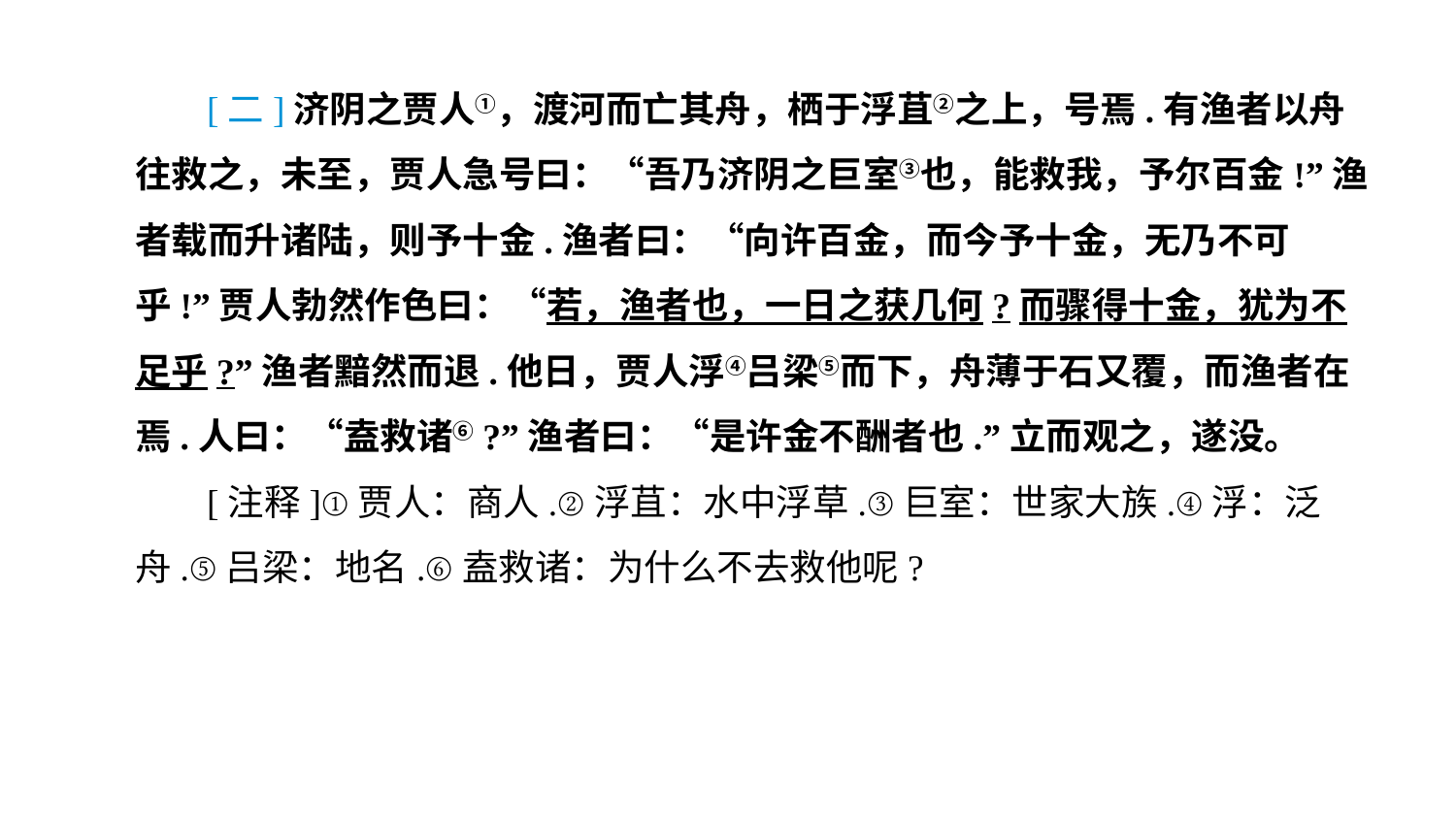

[二]济阴之贾人①，渡河而亡其舟，栖于浮苴②之上，号焉.有渔者以舟往救之，未至，贾人急号曰：“吾乃济阴之巨室③也，能救我，予尔百金!”渔者载而升诸陆，则予十金.渔者曰：“向许百金，而今予十金，无乃不可乎!”贾人勃然作色曰：“若，渔者也，一日之获几何?而骤得十金，犹为不足乎?”渔者黯然而退.他日，贾人浮④吕梁⑤而下，舟薄于石又覆，而渔者在焉.人曰：“盍救诸⑥?”渔者曰：“是许金不酬者也.”立而观之，遂没。
[注释]①贾人：商人.②浮苴：水中浮草.③巨室：世家大族.④浮：泛舟.⑤吕梁：地名.⑥盍救诸：为什么不去救他呢?